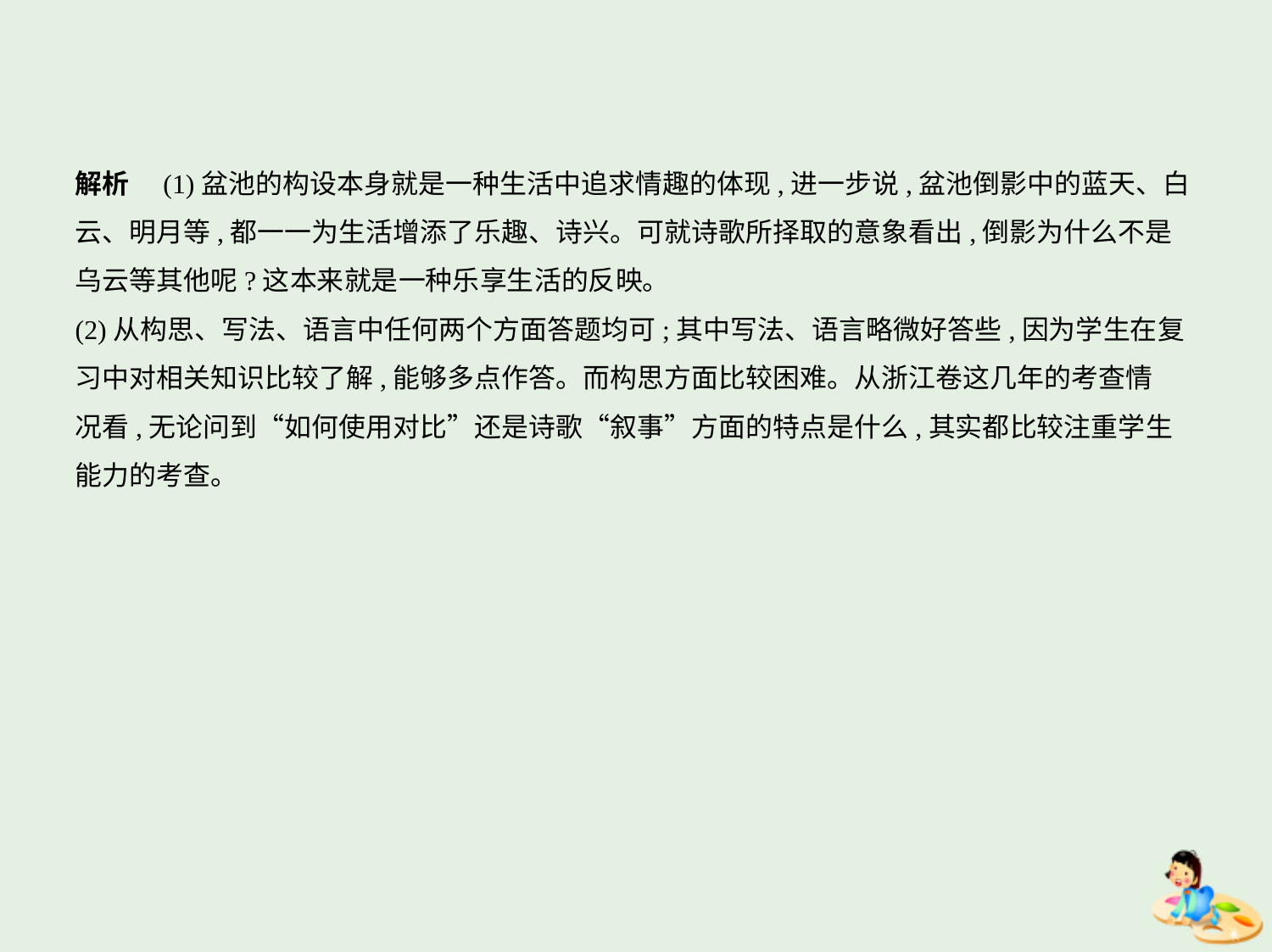

解析　(1)盆池的构设本身就是一种生活中追求情趣的体现,进一步说,盆池倒影中的蓝天、白
云、明月等,都一一为生活增添了乐趣、诗兴。可就诗歌所择取的意象看出,倒影为什么不是
乌云等其他呢?这本来就是一种乐享生活的反映。
(2)从构思、写法、语言中任何两个方面答题均可;其中写法、语言略微好答些,因为学生在复
习中对相关知识比较了解,能够多点作答。而构思方面比较困难。从浙江卷这几年的考查情
况看,无论问到“如何使用对比”还是诗歌“叙事”方面的特点是什么,其实都比较注重学生
能力的考查。